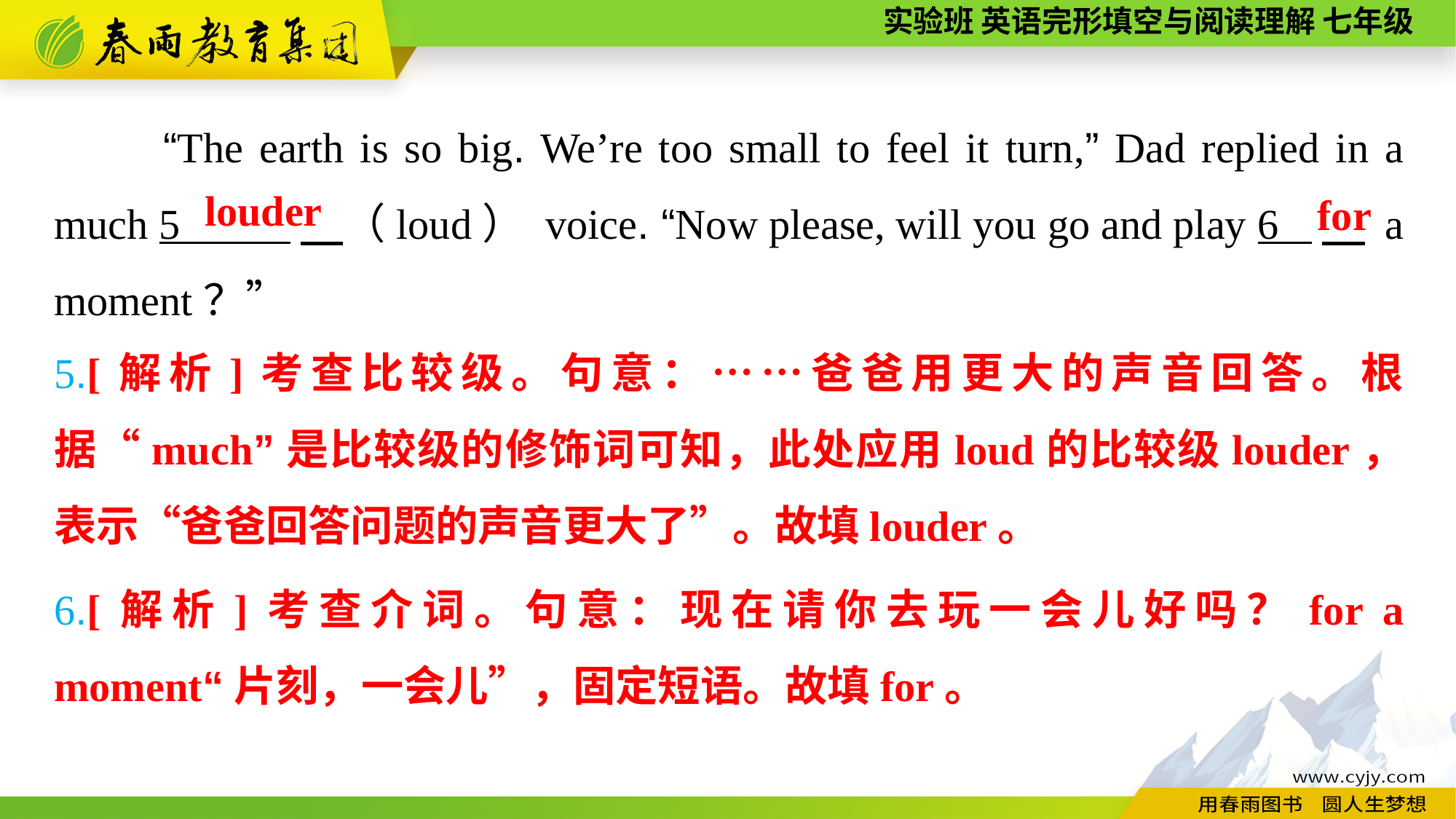

“The earth is so big. We’re too small to feel it turn,” Dad replied in a much 5          　（loud） voice. “Now please, will you go and play 6   　 a moment？”
louder
for
5.[解析]考查比较级。句意：……爸爸用更大的声音回答。根据“much”是比较级的修饰词可知，此处应用loud的比较级louder，表示“爸爸回答问题的声音更大了”。故填louder。
6.[解析]考查介词。句意：现在请你去玩一会儿好吗？for a moment“片刻，一会儿”，固定短语。故填for。